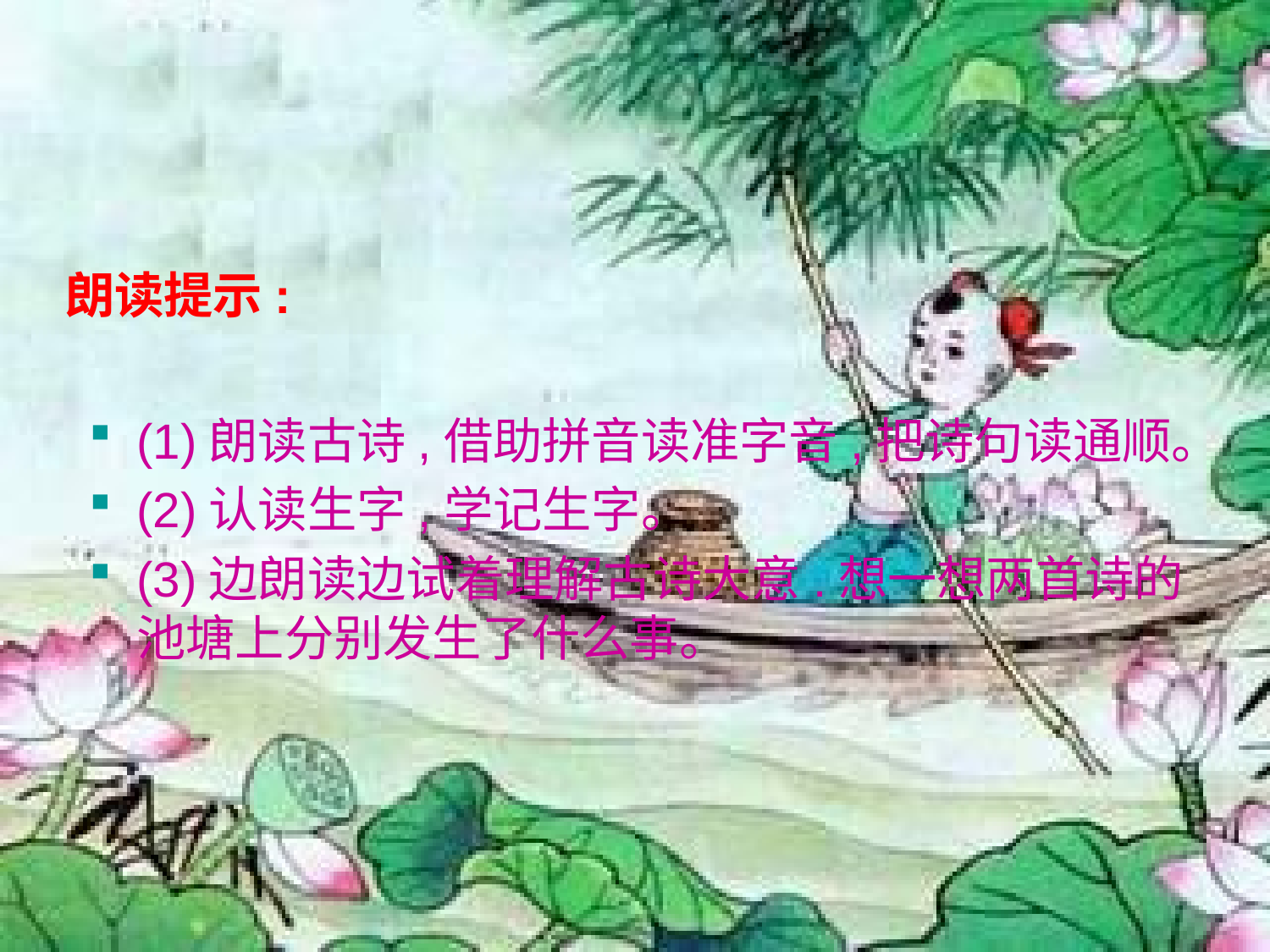

# 朗读提示:
(1)朗读古诗,借助拼音读准字音,把诗句读通顺。
(2)认读生字,学记生字。
(3)边朗读边试着理解古诗大意.想一想两首诗的池塘上分别发生了什么事。